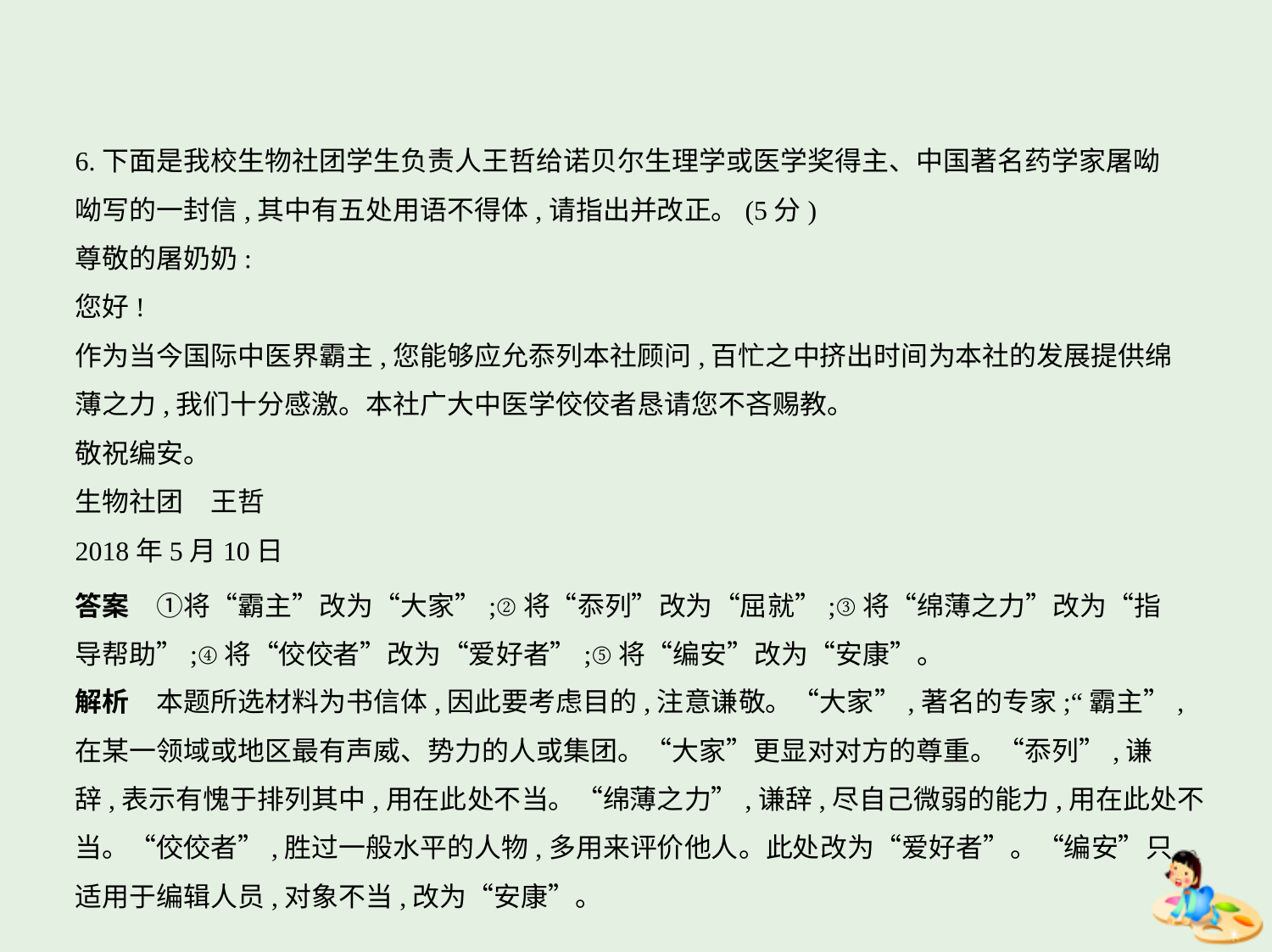

6.下面是我校生物社团学生负责人王哲给诺贝尔生理学或医学奖得主、中国著名药学家屠呦
呦写的一封信,其中有五处用语不得体,请指出并改正。(5分)
尊敬的屠奶奶:
您好!
作为当今国际中医界霸主,您能够应允忝列本社顾问,百忙之中挤出时间为本社的发展提供绵
薄之力,我们十分感激。本社广大中医学佼佼者恳请您不吝赐教。
敬祝编安。
生物社团　王哲
2018年5月10日
答案　①将“霸主”改为“大家”;②将“忝列”改为“屈就”;③将“绵薄之力”改为“指
导帮助”;④将“佼佼者”改为“爱好者”;⑤将“编安”改为“安康”。
解析　本题所选材料为书信体,因此要考虑目的,注意谦敬。“大家”,著名的专家;“霸主”,
在某一领域或地区最有声威、势力的人或集团。“大家”更显对对方的尊重。“忝列”,谦
辞,表示有愧于排列其中,用在此处不当。“绵薄之力”,谦辞,尽自己微弱的能力,用在此处不
当。“佼佼者”,胜过一般水平的人物,多用来评价他人。此处改为“爱好者”。“编安”只
适用于编辑人员,对象不当,改为“安康”。